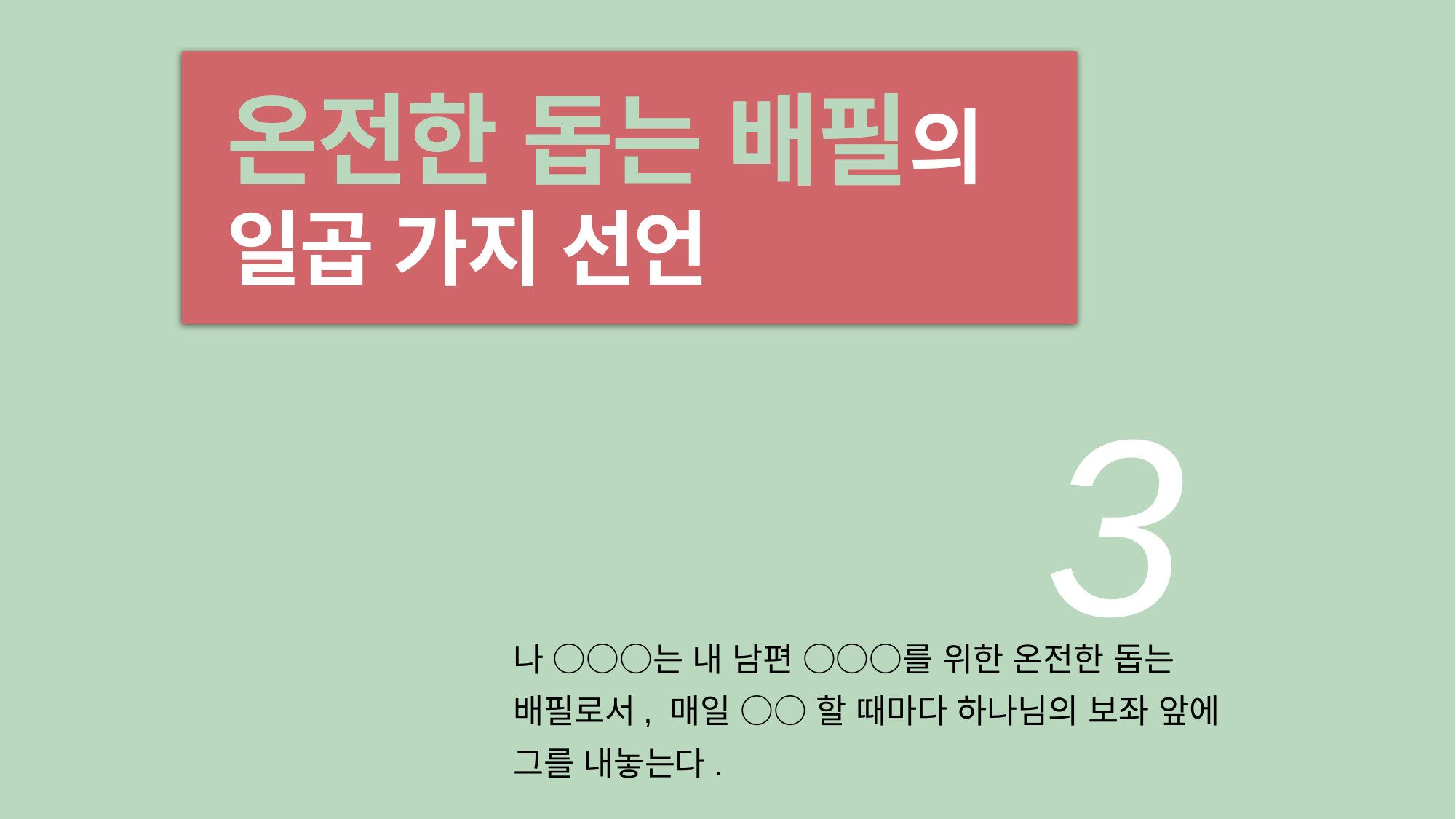

온전한 돕는 배필의 일곱 가지 선언

3
나 ○○○는 내 남편 ○○○를 위한 온전한 돕는
배필로서, 매일 ○○ 할 때마다 하나님의 보좌 앞에
그를 내놓는다.